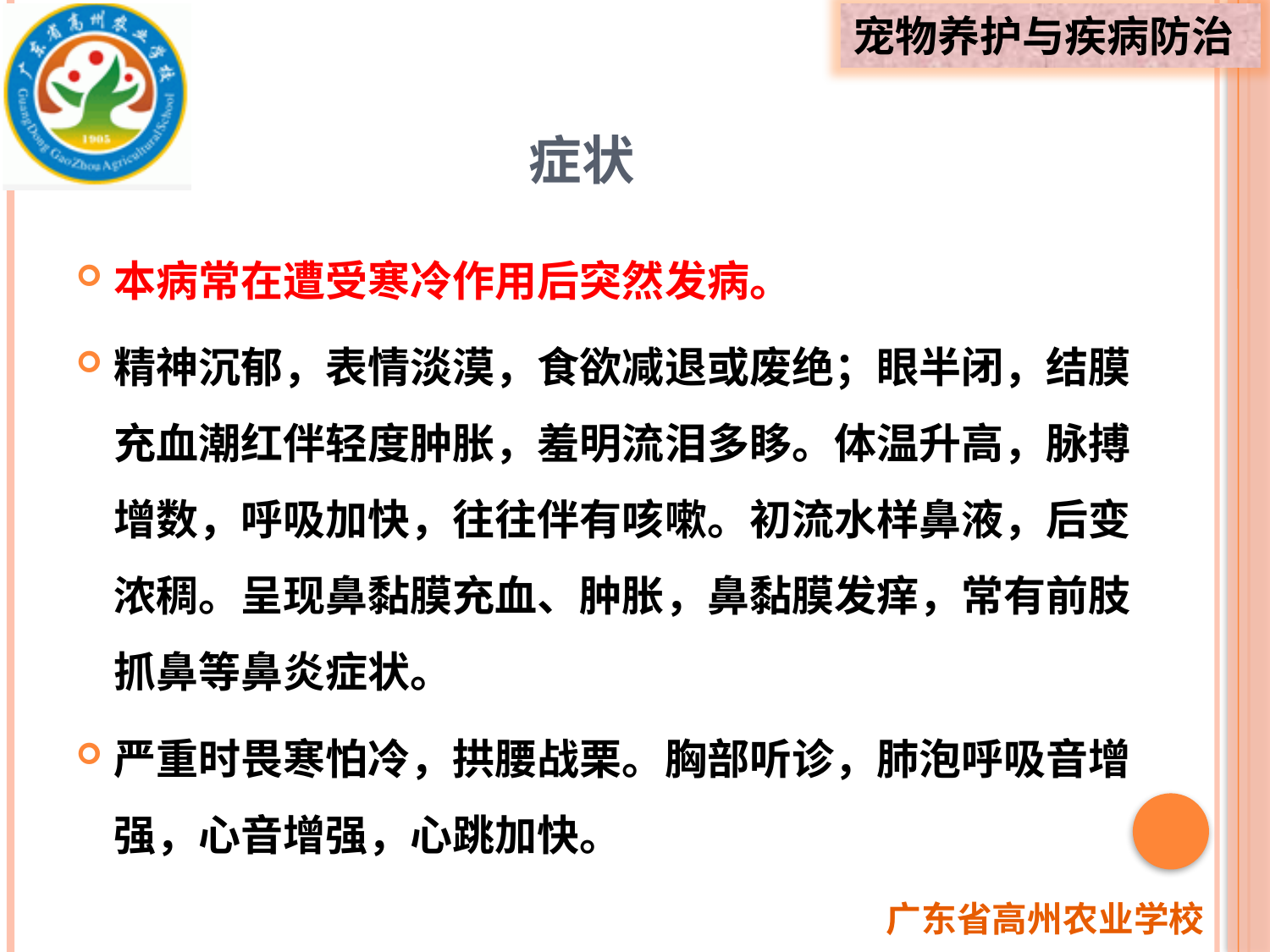

# 症状
本病常在遭受寒冷作用后突然发病。
精神沉郁，表情淡漠，食欲减退或废绝；眼半闭，结膜充血潮红伴轻度肿胀，羞明流泪多眵。体温升高，脉搏增数，呼吸加快，往往伴有咳嗽。初流水样鼻液，后变浓稠。呈现鼻黏膜充血、肿胀，鼻黏膜发痒，常有前肢抓鼻等鼻炎症状。
严重时畏寒怕冷，拱腰战栗。胸部听诊，肺泡呼吸音增强，心音增强，心跳加快。